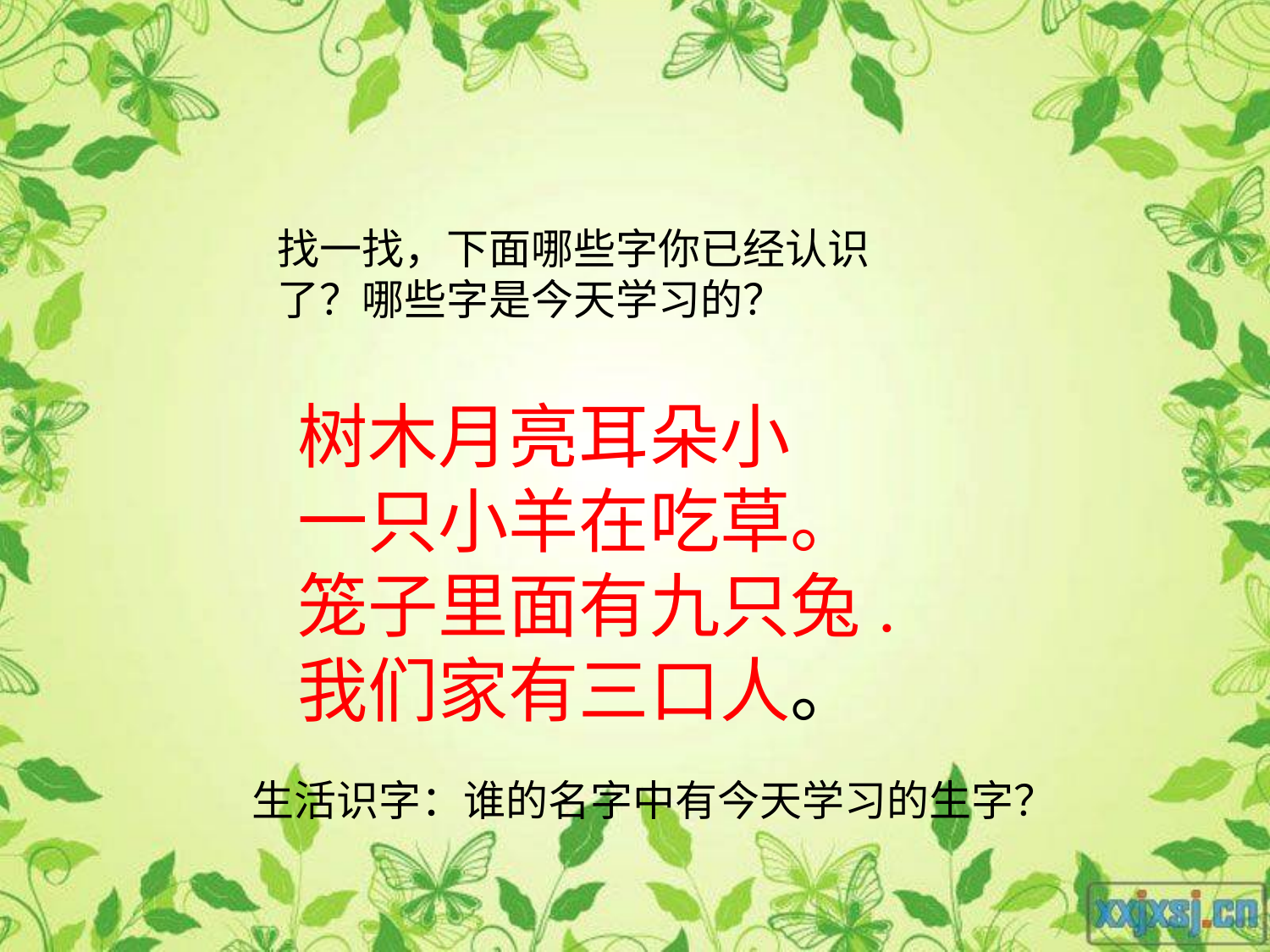

找一找，下面哪些字你已经认识了？哪些字是今天学习的？
树木月亮耳朵小
一只小羊在吃草。
笼子里面有九只兔.
我们家有三口人。
生活识字：谁的名字中有今天学习的生字？